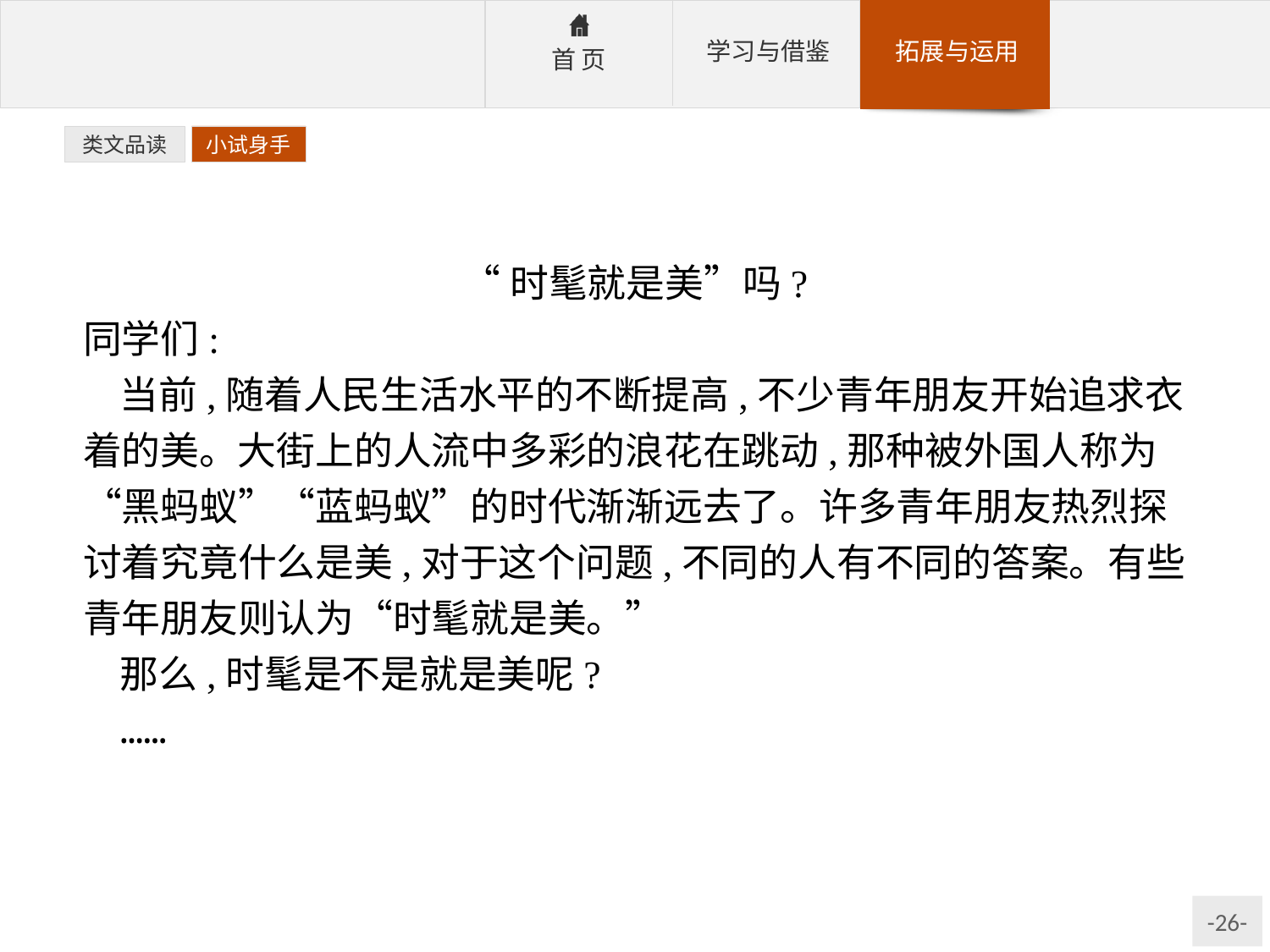

类文品读
小试身手
“时髦就是美”吗?
同学们:
当前,随着人民生活水平的不断提高,不少青年朋友开始追求衣着的美。大街上的人流中多彩的浪花在跳动,那种被外国人称为“黑蚂蚁”“蓝蚂蚁”的时代渐渐远去了。许多青年朋友热烈探讨着究竟什么是美,对于这个问题,不同的人有不同的答案。有些青年朋友则认为“时髦就是美。”
那么,时髦是不是就是美呢?
……